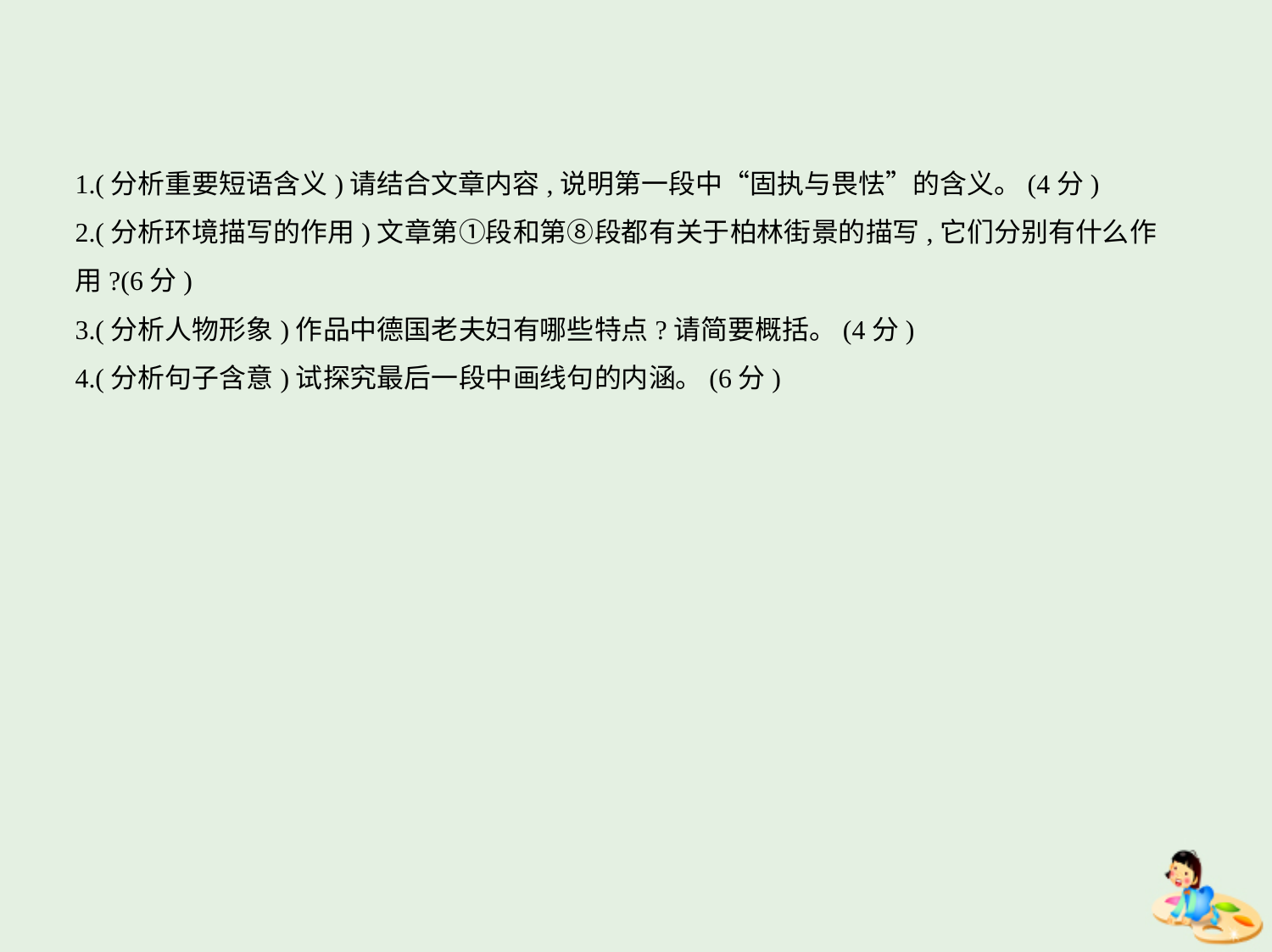

1.(分析重要短语含义)请结合文章内容,说明第一段中“固执与畏怯”的含义。(4分)
2.(分析环境描写的作用)文章第①段和第⑧段都有关于柏林街景的描写,它们分别有什么作
用?(6分)
3.(分析人物形象)作品中德国老夫妇有哪些特点?请简要概括。(4分)
4.(分析句子含意)试探究最后一段中画线句的内涵。(6分)